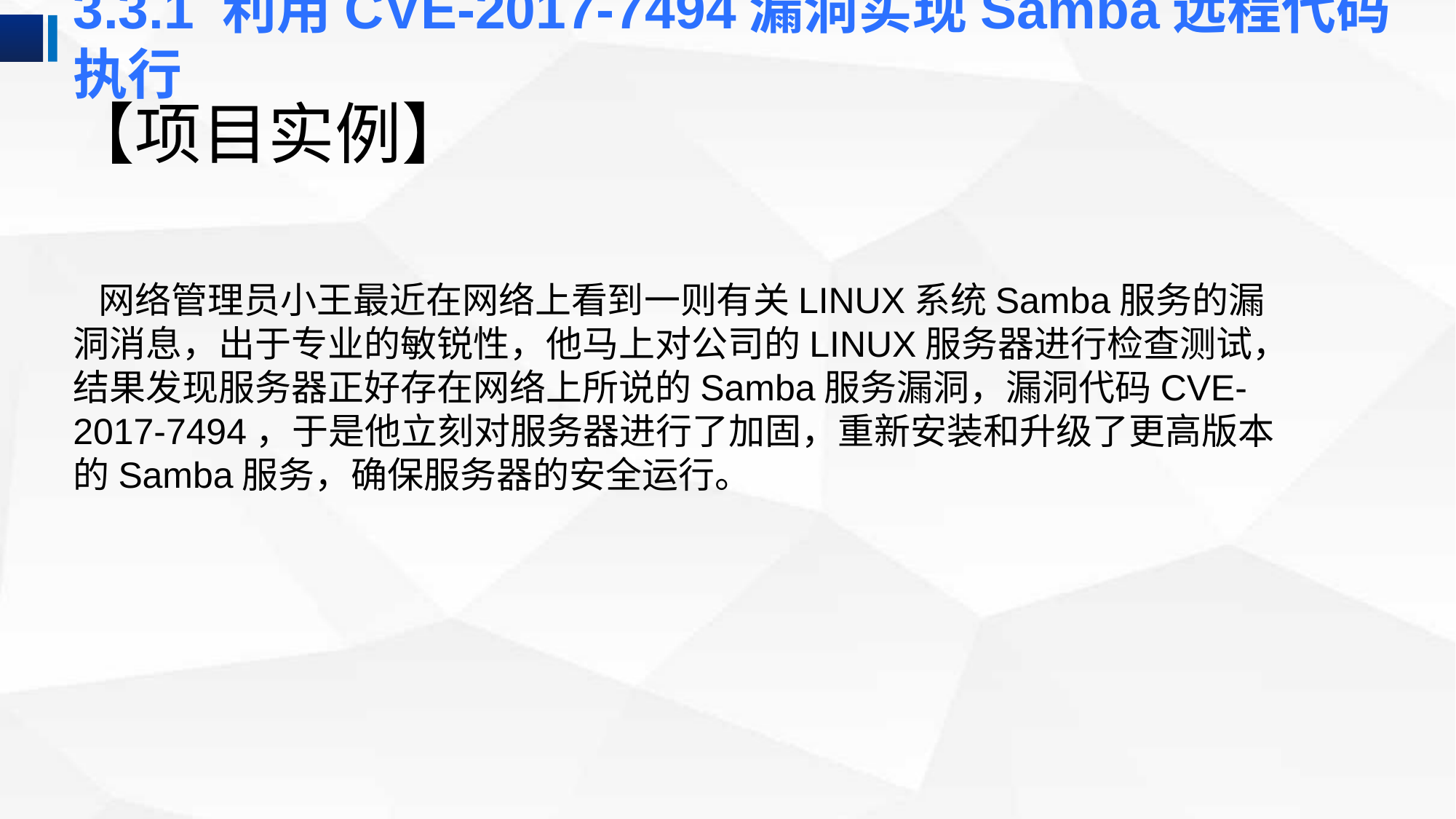

3.3.1 利用CVE-2017-7494漏洞实现Samba远程代码执行

# 【项目实例】
  网络管理员小王最近在网络上看到一则有关LINUX系统Samba服务的漏洞消息，出于专业的敏锐性，他马上对公司的LINUX服务器进行检查测试，结果发现服务器正好存在网络上所说的Samba服务漏洞，漏洞代码CVE-2017-7494，于是他立刻对服务器进行了加固，重新安装和升级了更高版本的Samba服务，确保服务器的安全运行。